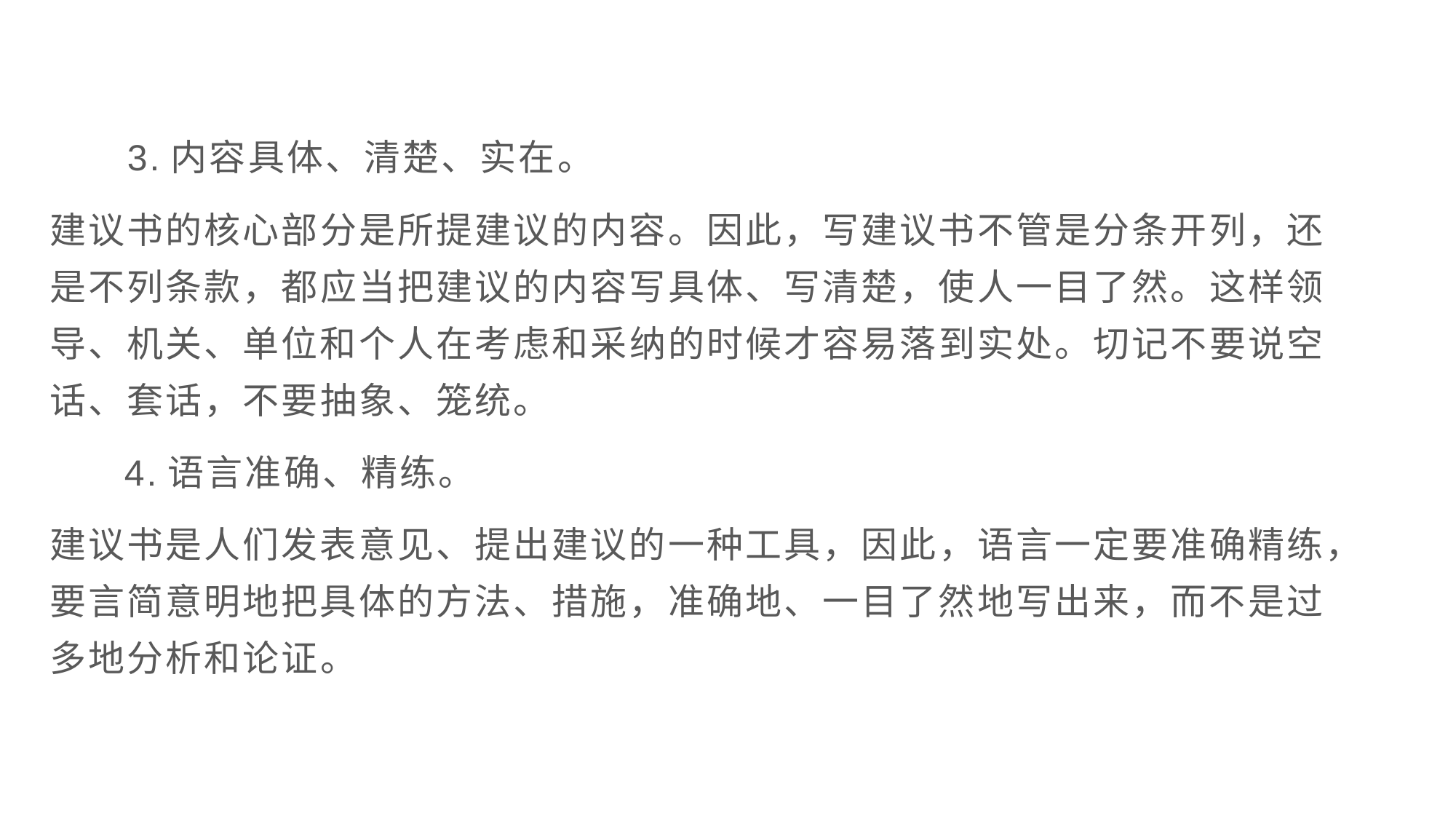

3.内容具体、清楚、实在。
建议书的核心部分是所提建议的内容。因此，写建议书不管是分条开列，还是不列条款，都应当把建议的内容写具体、写清楚，使人一目了然。这样领导、机关、单位和个人在考虑和采纳的时候才容易落到实处。切记不要说空话、套话，不要抽象、笼统。
      4.语言准确、精练。
建议书是人们发表意见、提出建议的一种工具，因此，语言一定要准确精练，要言简意明地把具体的方法、措施，准确地、一目了然地写出来，而不是过多地分析和论证。